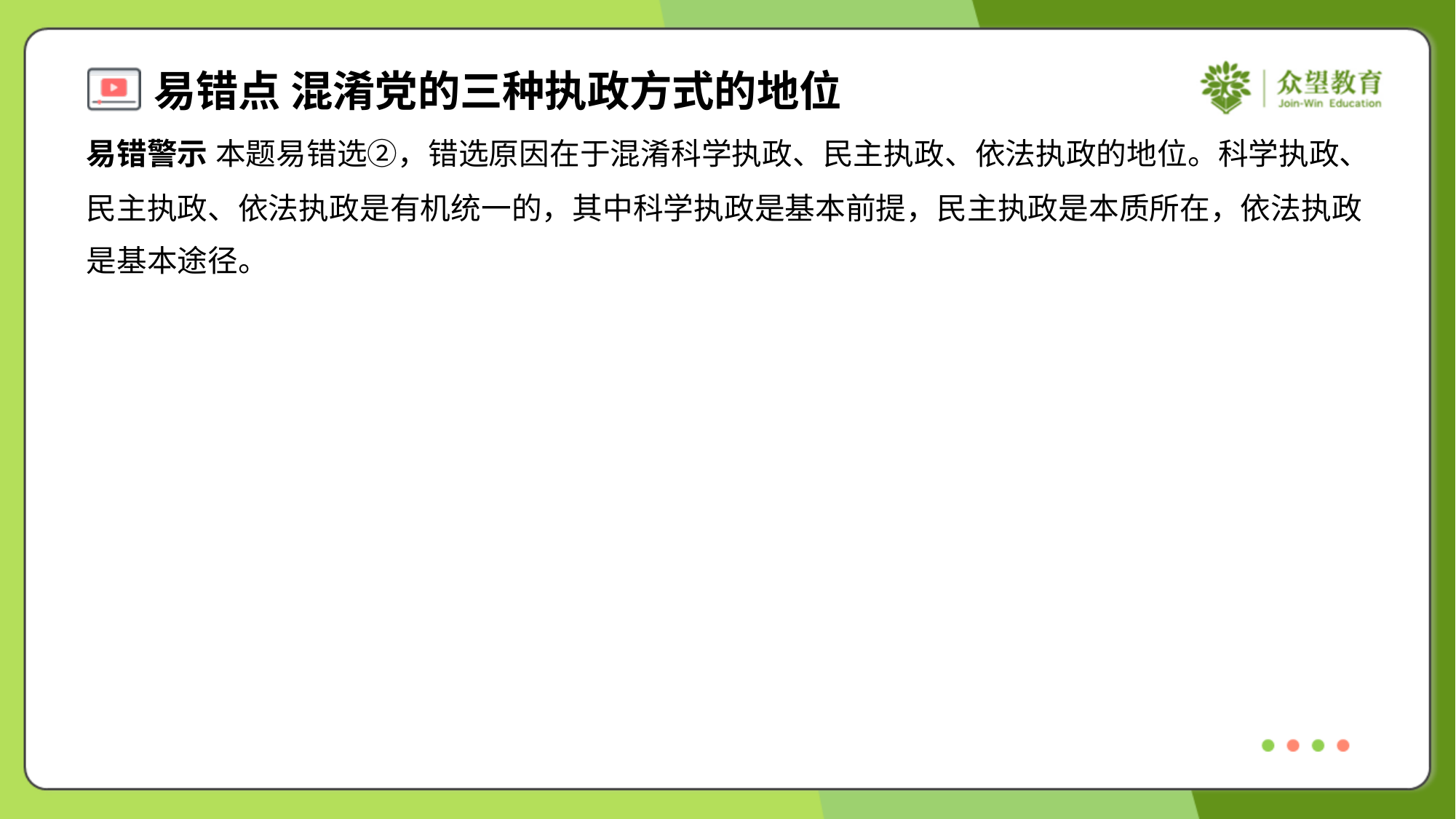

易错警示 本题易错选②，错选原因在于混淆科学执政、民主执政、依法执政的地位。科学执政、
民主执政、依法执政是有机统一的，其中科学执政是基本前提，民主执政是本质所在，依法执政
是基本途径。